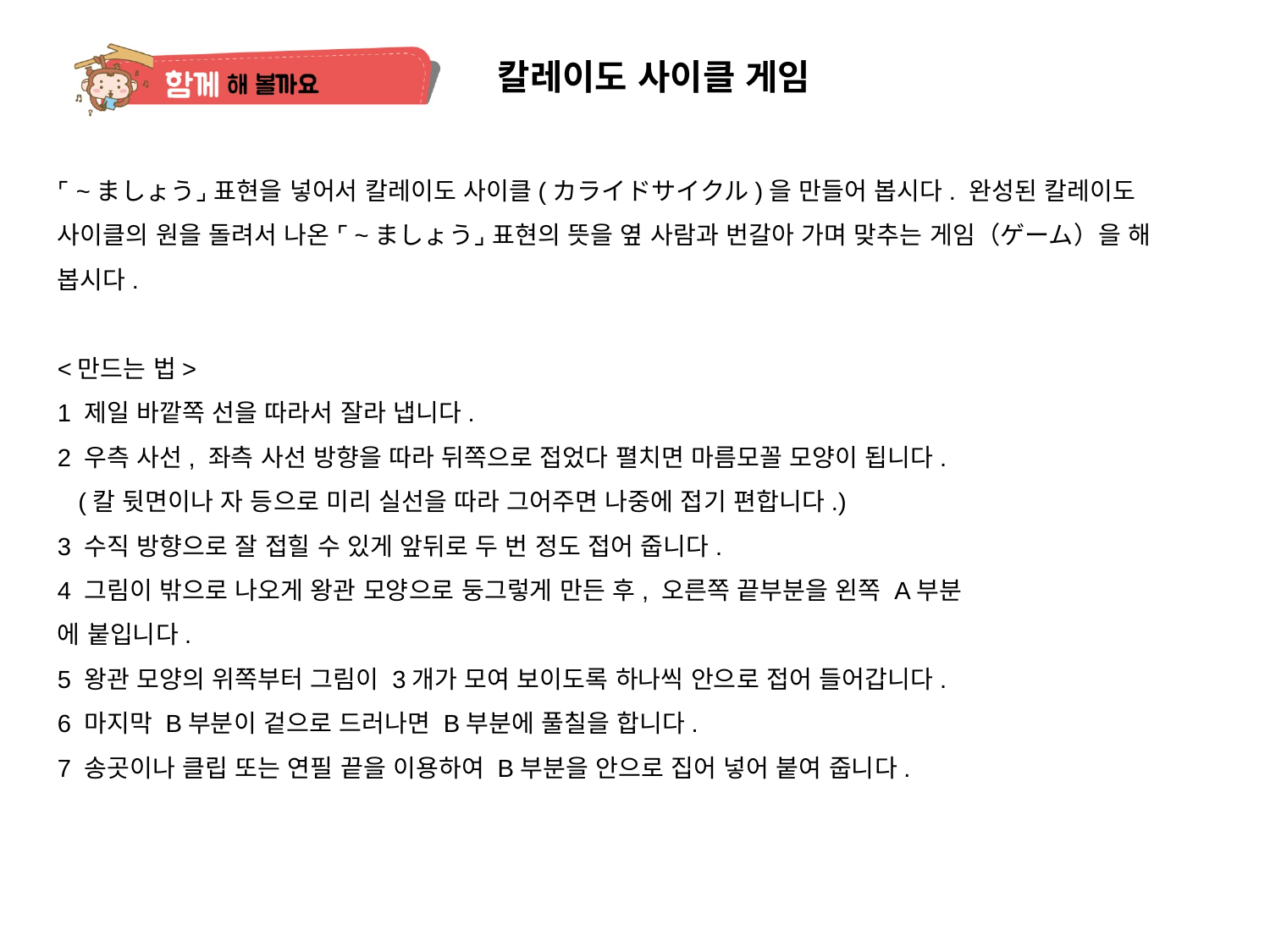

칼레이도 사이클 게임
⌜ ~ましょう⌟ 표현을 넣어서 칼레이도 사이클(カライドサイクル)을 만들어 봅시다. 완성된 칼레이도 사이클의 원을 돌려서 나온 ⌜~ましょう⌟ 표현의 뜻을 옆 사람과 번갈아 가며 맞추는 게임（ゲーム）을 해 봅시다.

<만드는 법>
1 제일 바깥쪽 선을 따라서 잘라 냅니다.
2 우측 사선, 좌측 사선 방향을 따라 뒤쪽으로 접었다 펼치면 마름모꼴 모양이 됩니다.
   (칼 뒷면이나 자 등으로 미리 실선을 따라 그어주면 나중에 접기 편합니다.)
3 수직 방향으로 잘 접힐 수 있게 앞뒤로 두 번 정도 접어 줍니다.
4 그림이 밖으로 나오게 왕관 모양으로 둥그렇게 만든 후, 오른쪽 끝부분을 왼쪽 A부분
에 붙입니다.
5 왕관 모양의 위쪽부터 그림이 3개가 모여 보이도록 하나씩 안으로 접어 들어갑니다.
6 마지막 B부분이 겉으로 드러나면 B부분에 풀칠을 합니다.
7 송곳이나 클립 또는 연필 끝을 이용하여 B부분을 안으로 집어 넣어 붙여 줍니다.